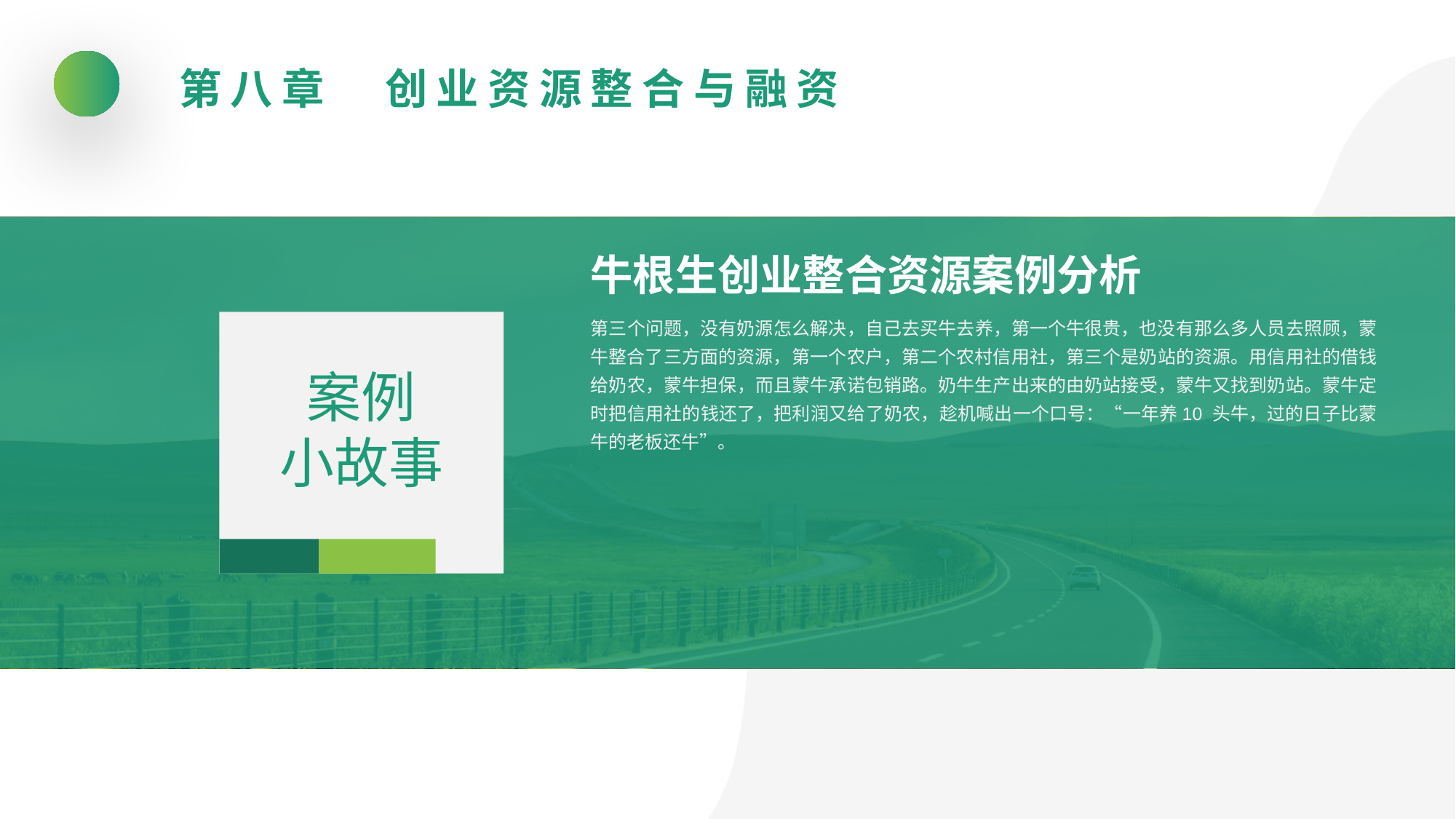

第八章　创业资源整合与融资

牛根生创业整合资源案例分析
第三个问题，没有奶源怎么解决，自己去买牛去养，第一个牛很贵，也没有那么多人员去照顾，蒙牛整合了三方面的资源，第一个农户，第二个农村信用社，第三个是奶站的资源。用信用社的借钱给奶农，蒙牛担保，而且蒙牛承诺包销路。奶牛生产出来的由奶站接受，蒙牛又找到奶站。蒙牛定时把信用社的钱还了，把利润又给了奶农，趁机喊出一个口号：“一年养10 头牛，过的日子比蒙牛的老板还牛”。

案例
小故事